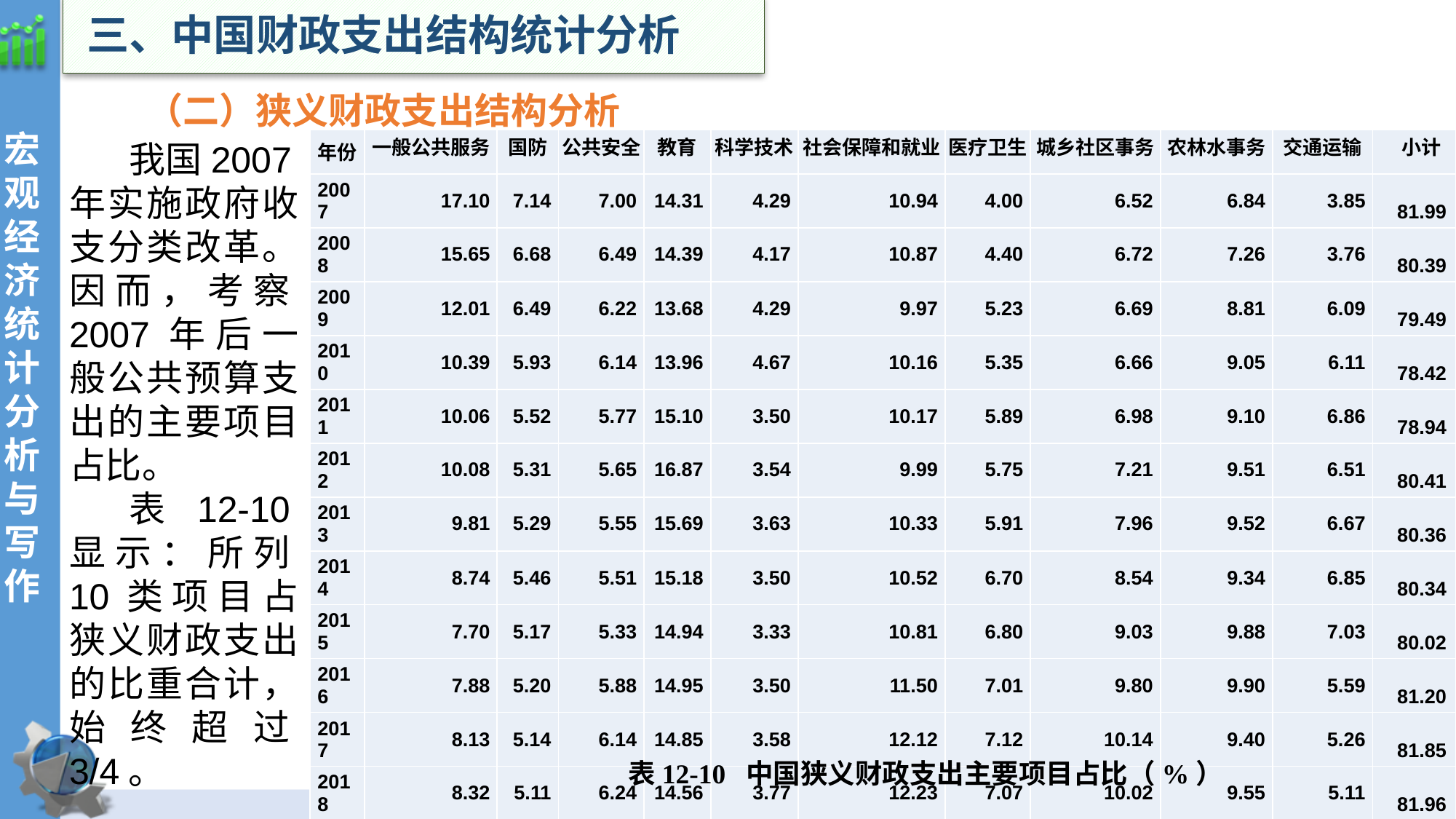

三、中国财政支出结构统计分析
   （二）狭义财政支出结构分析

| 年份 | 一般公共服务 | 国防 | 公共安全 | 教育 | 科学技术 | 社会保障和就业 | 医疗卫生 | 城乡社区事务 | 农林水事务 | 交通运输 | 小计 |
| --- | --- | --- | --- | --- | --- | --- | --- | --- | --- | --- | --- |
| 2007 | 17.10 | 7.14 | 7.00 | 14.31 | 4.29 | 10.94 | 4.00 | 6.52 | 6.84 | 3.85 | 81.99 |
| 2008 | 15.65 | 6.68 | 6.49 | 14.39 | 4.17 | 10.87 | 4.40 | 6.72 | 7.26 | 3.76 | 80.39 |
| 2009 | 12.01 | 6.49 | 6.22 | 13.68 | 4.29 | 9.97 | 5.23 | 6.69 | 8.81 | 6.09 | 79.49 |
| 2010 | 10.39 | 5.93 | 6.14 | 13.96 | 4.67 | 10.16 | 5.35 | 6.66 | 9.05 | 6.11 | 78.42 |
| 2011 | 10.06 | 5.52 | 5.77 | 15.10 | 3.50 | 10.17 | 5.89 | 6.98 | 9.10 | 6.86 | 78.94 |
| 2012 | 10.08 | 5.31 | 5.65 | 16.87 | 3.54 | 9.99 | 5.75 | 7.21 | 9.51 | 6.51 | 80.41 |
| 2013 | 9.81 | 5.29 | 5.55 | 15.69 | 3.63 | 10.33 | 5.91 | 7.96 | 9.52 | 6.67 | 80.36 |
| 2014 | 8.74 | 5.46 | 5.51 | 15.18 | 3.50 | 10.52 | 6.70 | 8.54 | 9.34 | 6.85 | 80.34 |
| 2015 | 7.70 | 5.17 | 5.33 | 14.94 | 3.33 | 10.81 | 6.80 | 9.03 | 9.88 | 7.03 | 80.02 |
| 2016 | 7.88 | 5.20 | 5.88 | 14.95 | 3.50 | 11.50 | 7.01 | 9.80 | 9.90 | 5.59 | 81.20 |
| 2017 | 8.13 | 5.14 | 6.14 | 14.85 | 3.58 | 12.12 | 7.12 | 10.14 | 9.40 | 5.26 | 81.85 |
| 2018 | 8.32 | 5.11 | 6.24 | 14.56 | 3.77 | 12.23 | 7.07 | 10.02 | 9.55 | 5.11 | 81.96 |
| 2019 | 8.52 | 5.08 | 5.82 | 14.57 | 3.97 | 12.30 | 6.98 | 10.42 | 9.57 | 4.95 | 82.16 |
| 2020 | 8.17 | 5.26 | 5.64 | 14.80 | 3.67 | 13.26 | 7.82 | 8.12 | 9.75 | 4.96 | 81.45 |
| 2021 | 8.09 | 5.61 | 5.61 | 15.25 | 3.94 | 13.75 | 7.79 | 7.92 | 8.97 | 4.65 | 81.58 |
| 2022 | 8.01 | 5.66 | 5.53 | 15.14 | 3.85 | 14.05 | 8.65 | 7.46 | 8.64 | 4.62 | 81.61 |
| 2023 | 7.74 | 5.76 | 5.41 | 15.02 | 3.96 | 14.52 | 8.16 | 7.48 | 8.74 | 4.45 | 81.23 |
我国2007年实施政府收支分类改革。因而，考察2007年后一般公共预算支出的主要项目占比。
表12-10显示：所列10类项目占狭义财政支出的比重合计，始终超过3/4。

表12-10  中国狭义财政支出主要项目占比（%）
30